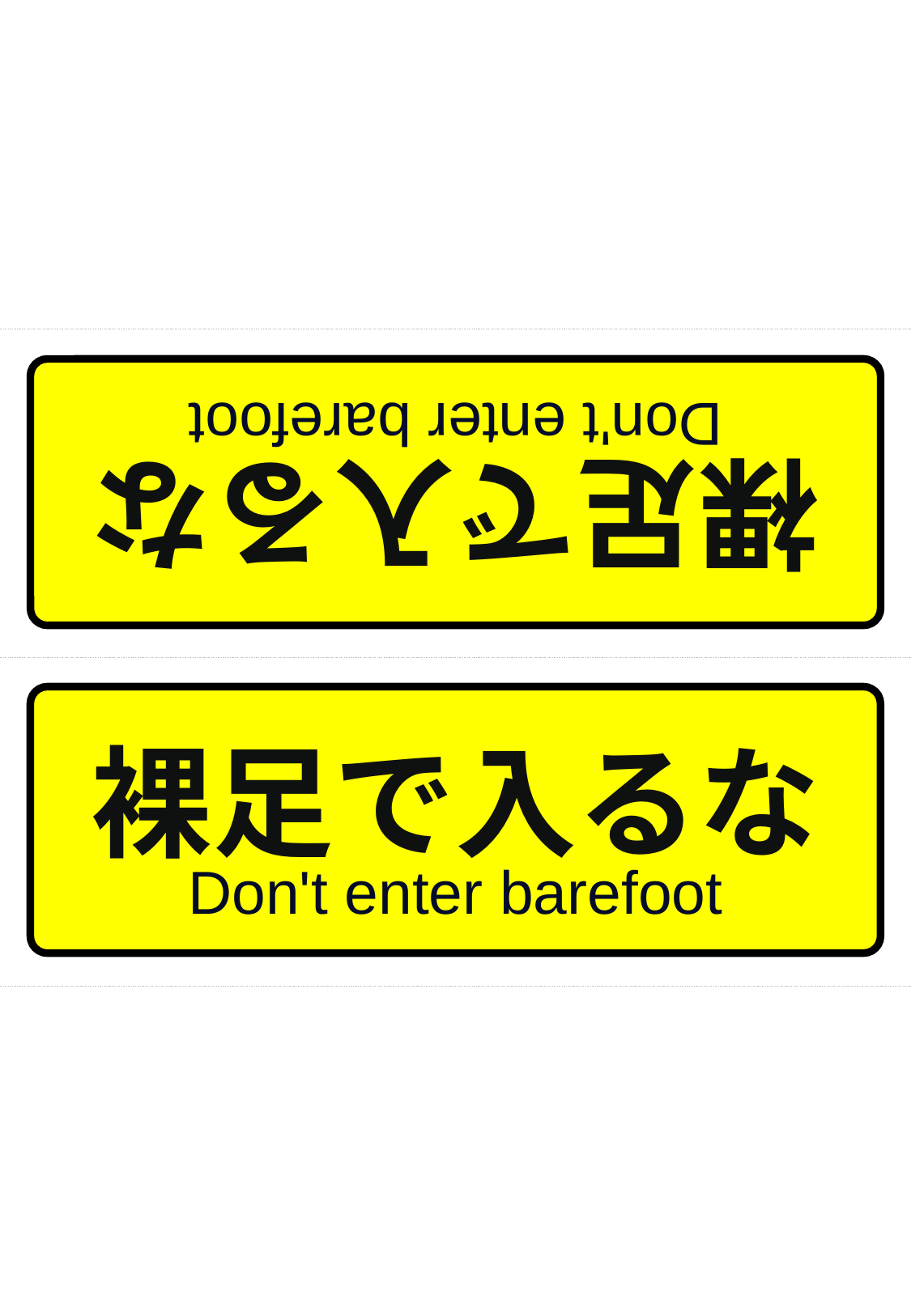

裸足で入るな
Don't enter barefoot

裸足で入るな
Don't enter barefoot